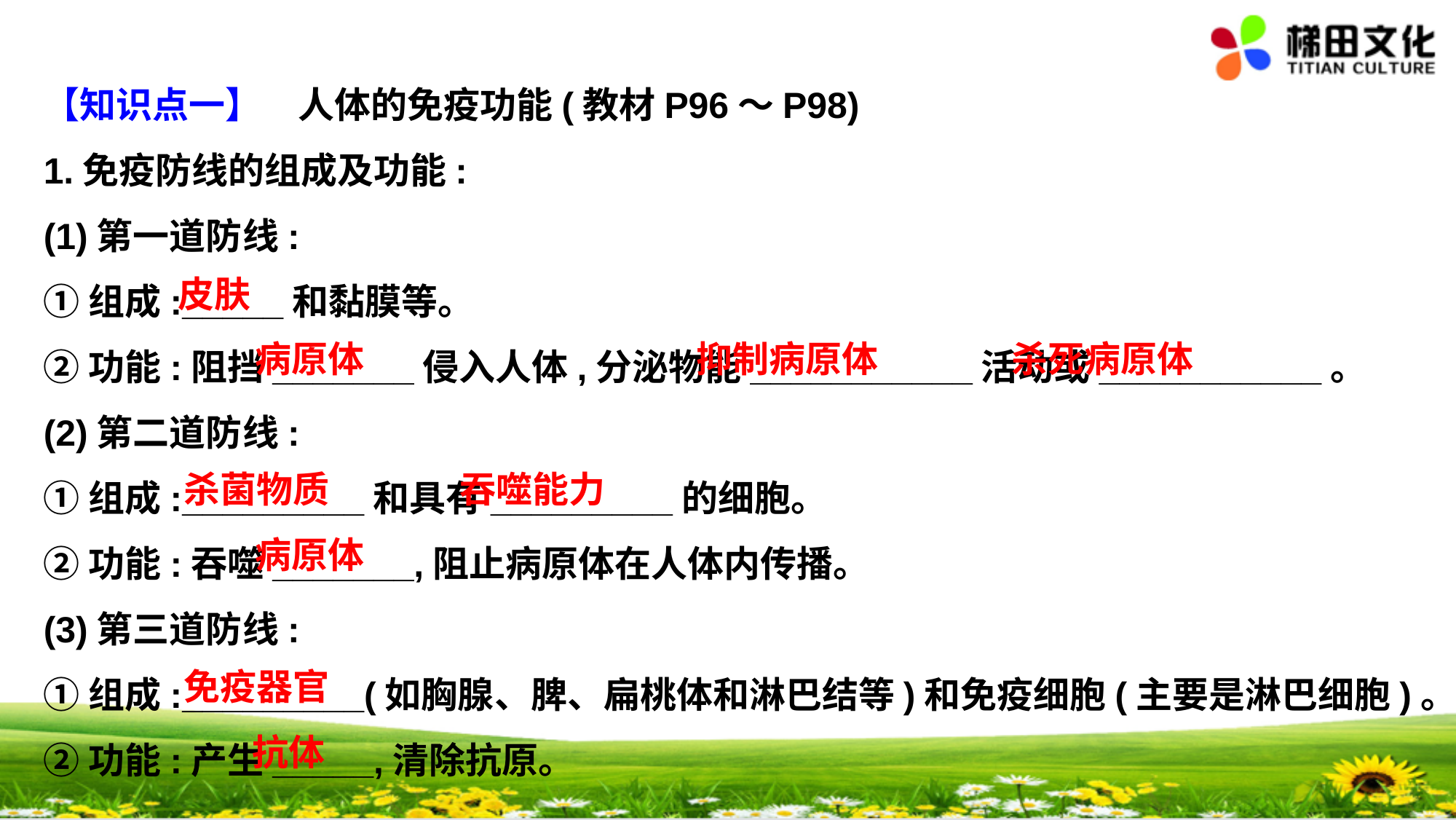

【知识点一】　人体的免疫功能(教材P96～P98)
1.免疫防线的组成及功能:
(1)第一道防线:
①组成:_____和黏膜等。
②功能:阻挡_______侵入人体,分泌物能___________活动或___________。
(2)第二道防线:
①组成:_________和具有_________的细胞。
②功能:吞噬_______,阻止病原体在人体内传播。
(3)第三道防线:
①组成:_________(如胸腺、脾、扁桃体和淋巴结等)和免疫细胞(主要是淋巴细胞)。
②功能:产生_____,清除抗原。
皮肤
病原体
抑制病原体
杀死病原体
杀菌物质
吞噬能力
病原体
免疫器官
抗体